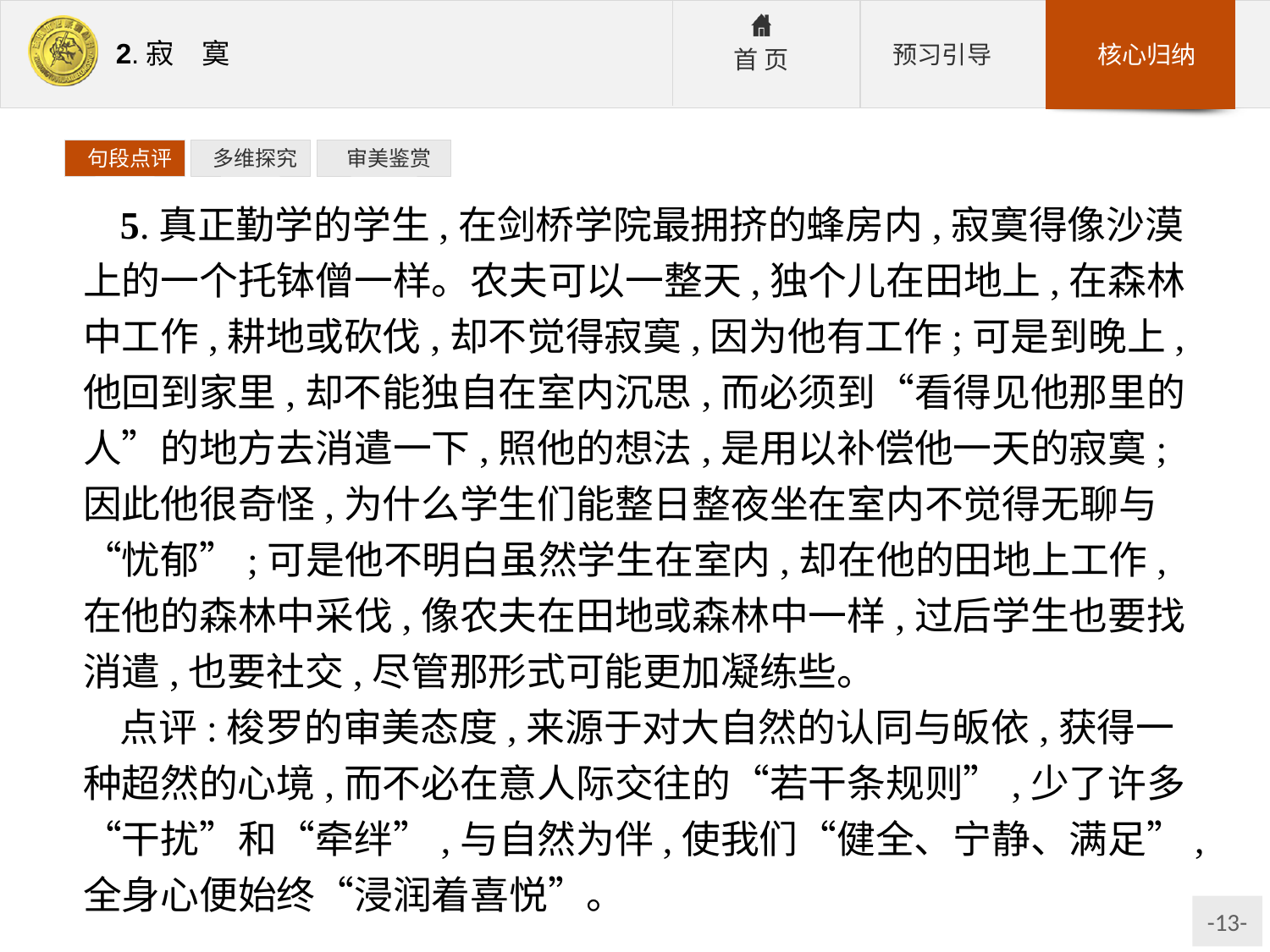

句段点评
 多维探究
 审美鉴赏
5.真正勤学的学生,在剑桥学院最拥挤的蜂房内,寂寞得像沙漠上的一个托钵僧一样。农夫可以一整天,独个儿在田地上,在森林中工作,耕地或砍伐,却不觉得寂寞,因为他有工作;可是到晚上,他回到家里,却不能独自在室内沉思,而必须到“看得见他那里的人”的地方去消遣一下,照他的想法,是用以补偿他一天的寂寞;因此他很奇怪,为什么学生们能整日整夜坐在室内不觉得无聊与“忧郁”;可是他不明白虽然学生在室内,却在他的田地上工作,在他的森林中采伐,像农夫在田地或森林中一样,过后学生也要找消遣,也要社交,尽管那形式可能更加凝练些。
点评:梭罗的审美态度,来源于对大自然的认同与皈依,获得一种超然的心境,而不必在意人际交往的“若干条规则”,少了许多“干扰”和“牵绊”,与自然为伴,使我们“健全、宁静、满足”,全身心便始终“浸润着喜悦”。